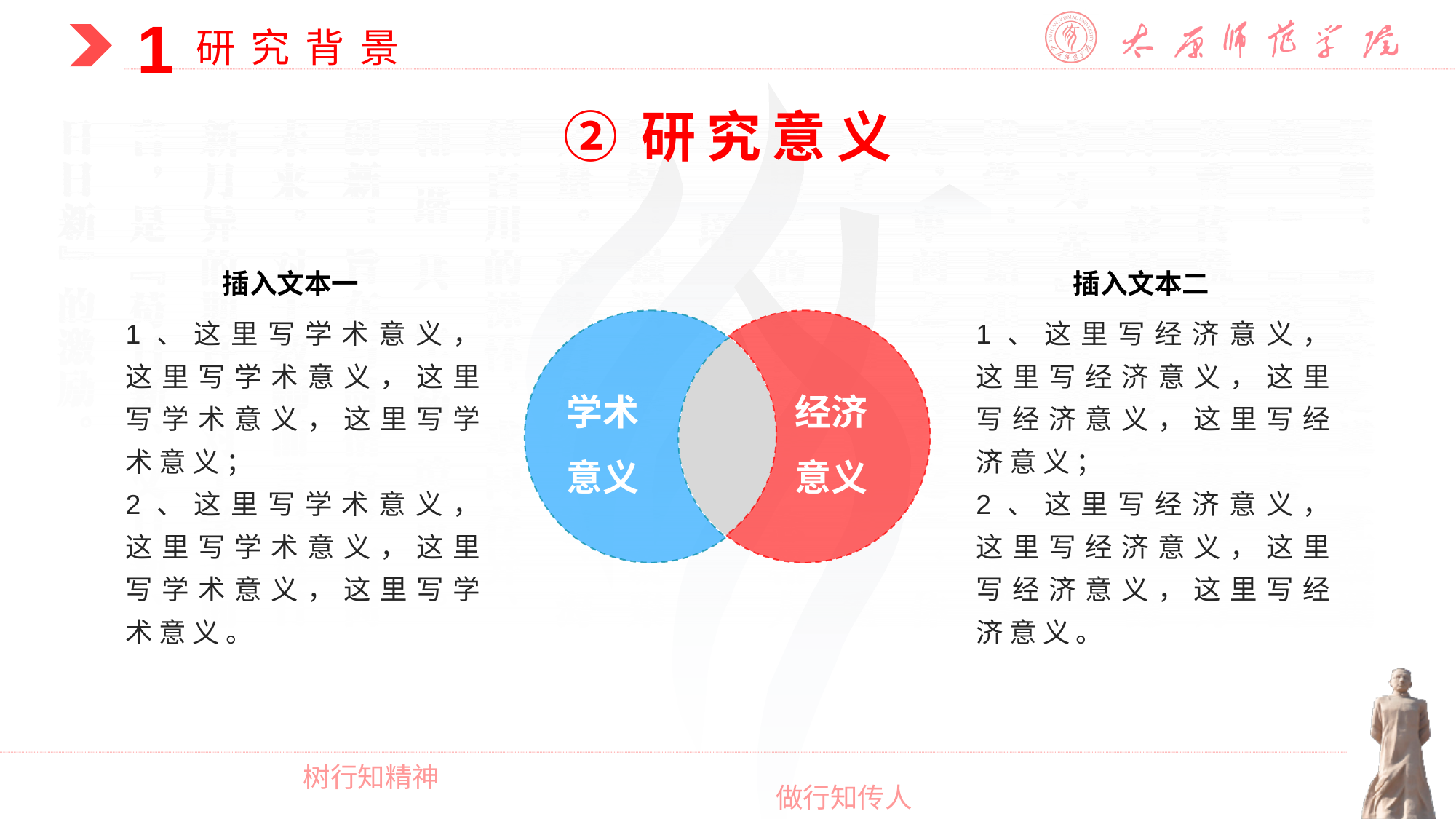

②研究意义

插入文本一
插入文本二
1、这里写学术意义，这里写学术意义，这里写学术意义，这里写学术意义；
2、这里写学术意义，这里写学术意义，这里写学术意义，这里写学术意义。
1、这里写经济意义，这里写经济意义，这里写经济意义，这里写经济意义；
2、这里写经济意义，这里写经济意义，这里写经济意义，这里写经济意义。

学术意义
经济意义